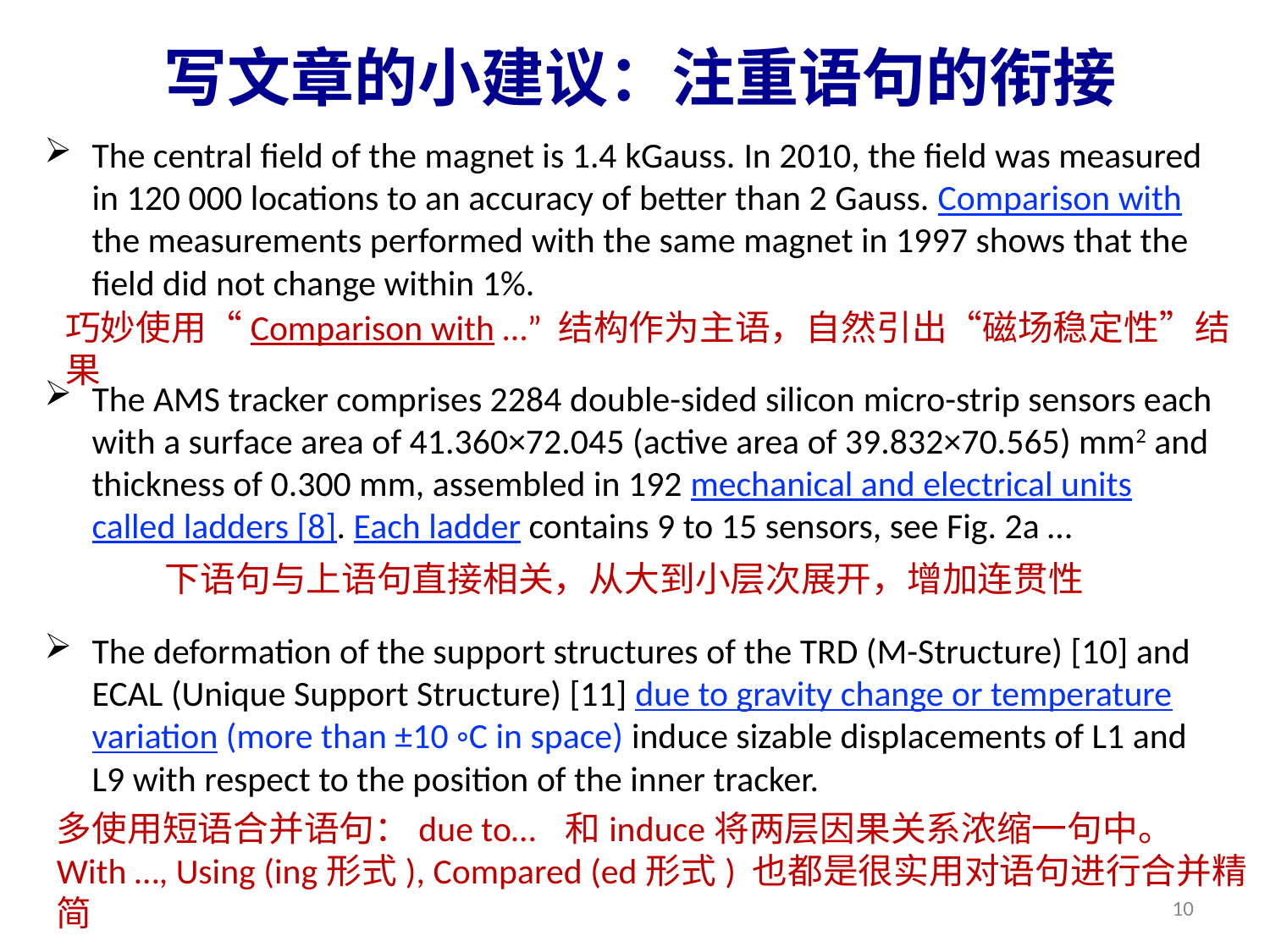

写文章的小建议：注重语句的衔接
The central field of the magnet is 1.4 kGauss. In 2010, the field was measured in 120 000 locations to an accuracy of better than 2 Gauss. Comparison with the measurements performed with the same magnet in 1997 shows that the field did not change within 1%.
巧妙使用“Comparison with …” 结构作为主语，自然引出“磁场稳定性”结果
The AMS tracker comprises 2284 double-sided silicon micro-strip sensors each with a surface area of 41.360×72.045 (active area of 39.832×70.565) mm2 and thickness of 0.300 mm, assembled in 192 mechanical and electrical units called ladders [8]. Each ladder contains 9 to 15 sensors, see Fig. 2a …

下语句与上语句直接相关，从大到小层次展开，增加连贯性
The deformation of the support structures of the TRD (M-Structure) [10] and ECAL (Unique Support Structure) [11] due to gravity change or temperature variation (more than ±10 ◦C in space) induce sizable displacements of L1 and L9 with respect to the position of the inner tracker.
多使用短语合并语句：due to… 和induce将两层因果关系浓缩一句中。
With …, Using (ing形式), Compared (ed形式) 也都是很实用对语句进行合并精简
10